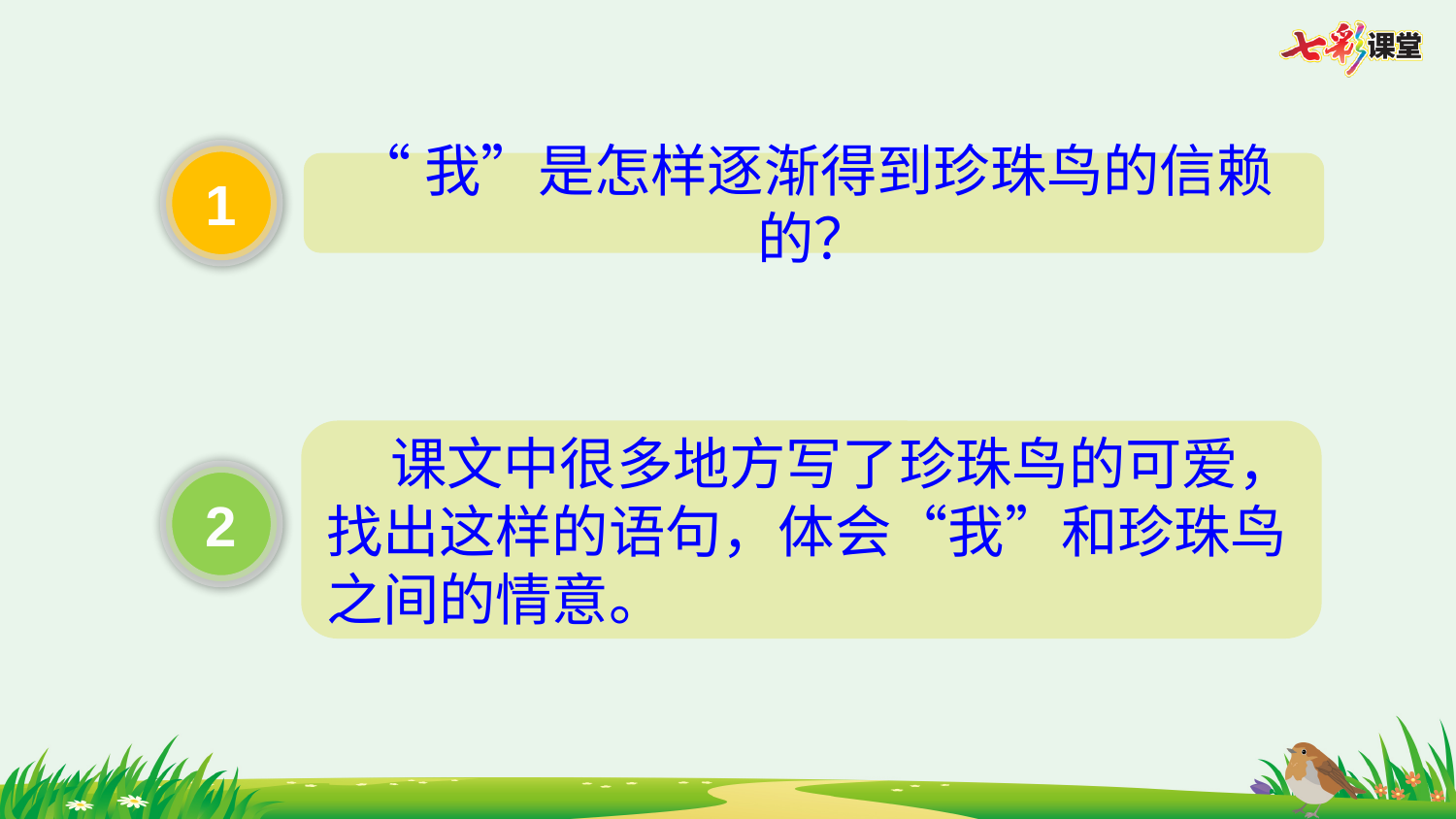

1
“我”是怎样逐渐得到珍珠鸟的信赖的？
    课文中很多地方写了珍珠鸟的可爱，找出这样的语句，体会“我”和珍珠鸟之间的情意。
2